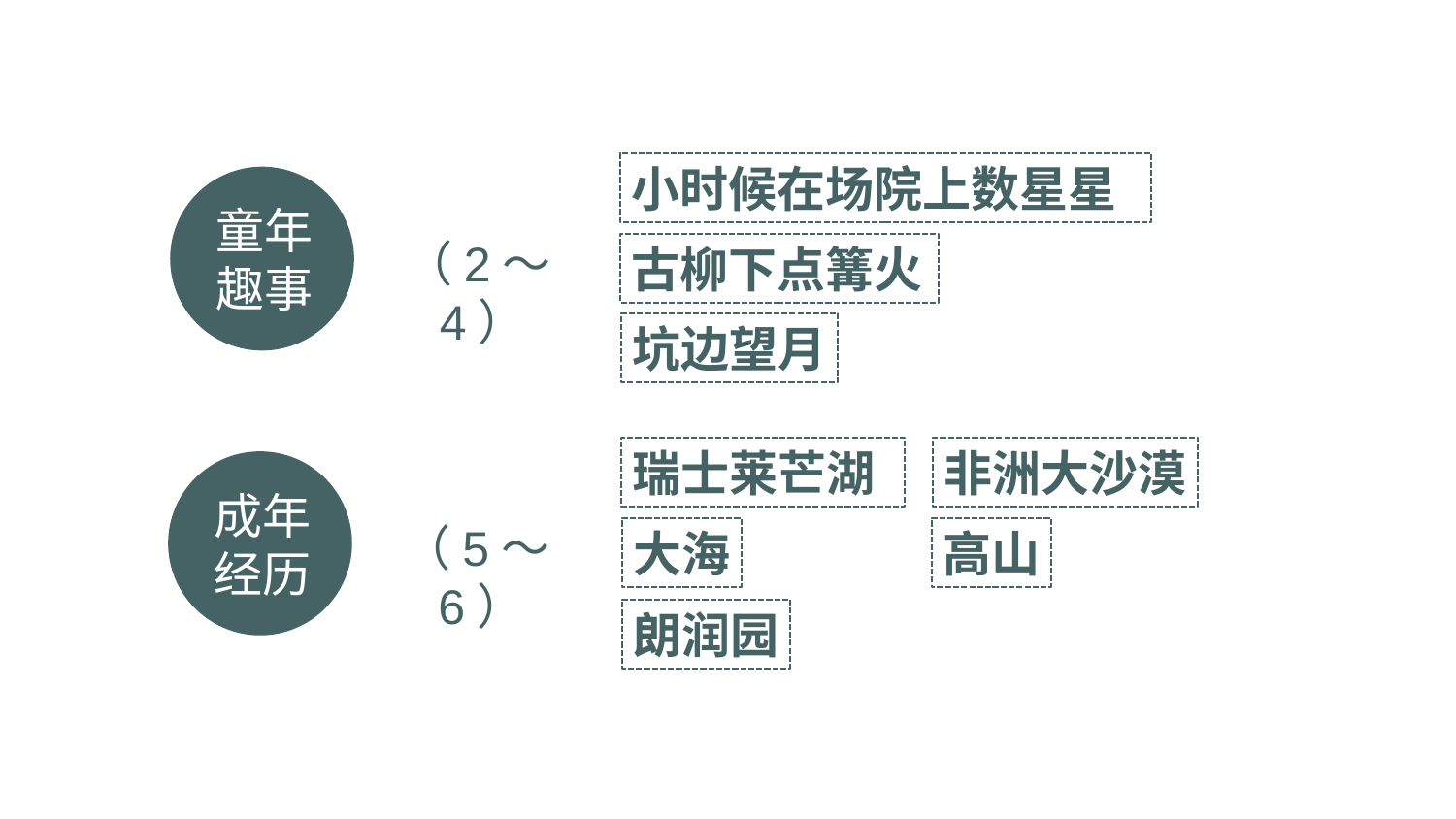

小时候在场院上数星星

童年趣事
（2～4）
古柳下点篝火
坑边望月
瑞士莱芒湖
非洲大沙漠

成年经历
（5～6）
大海
高山
朗润园